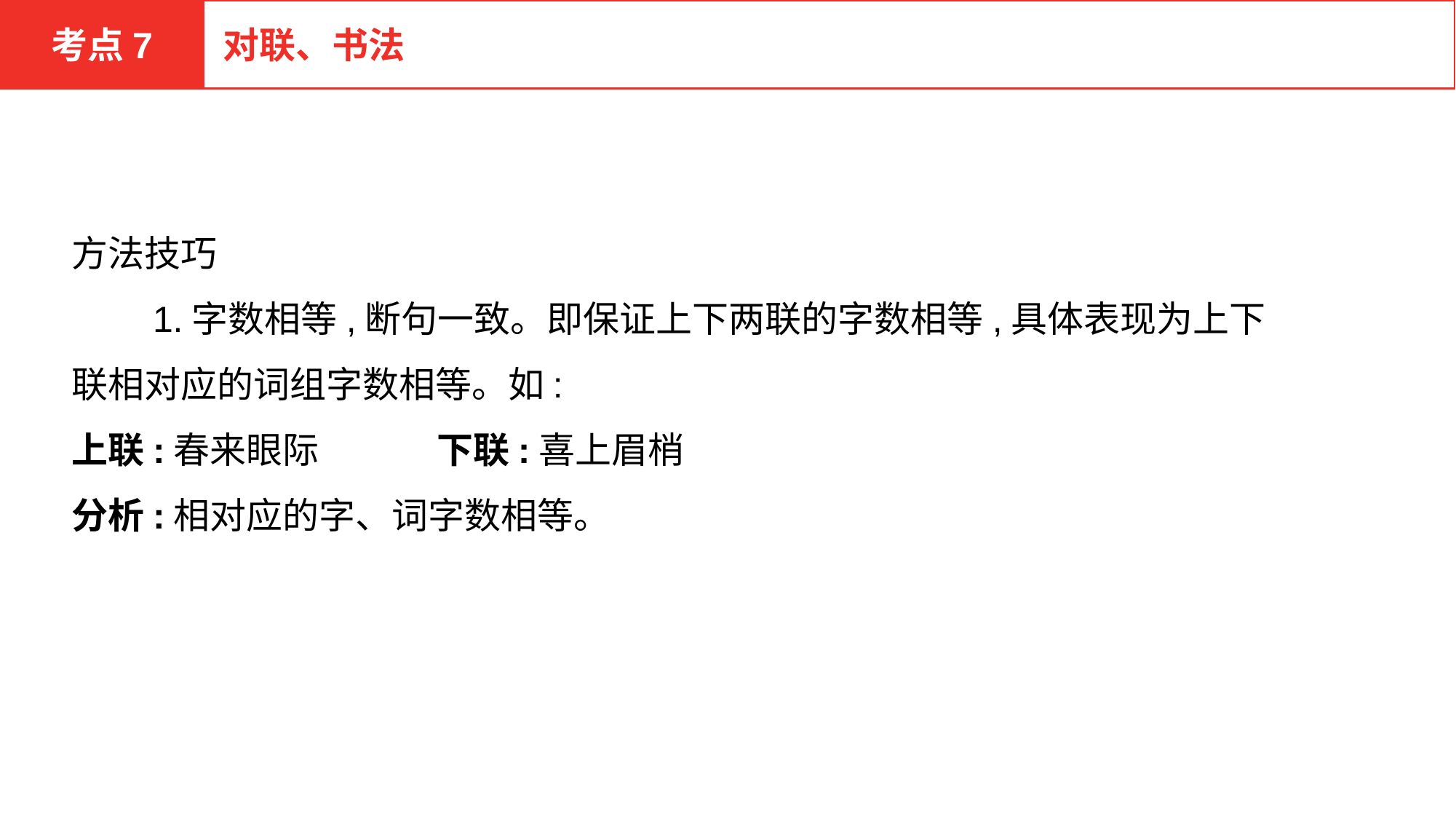

考点7
对联、书法
方法技巧
　　1.字数相等,断句一致。即保证上下两联的字数相等,具体表现为上下联相对应的词组字数相等。如:
上联:春来眼际 　　　下联:喜上眉梢
分析:相对应的字、词字数相等。